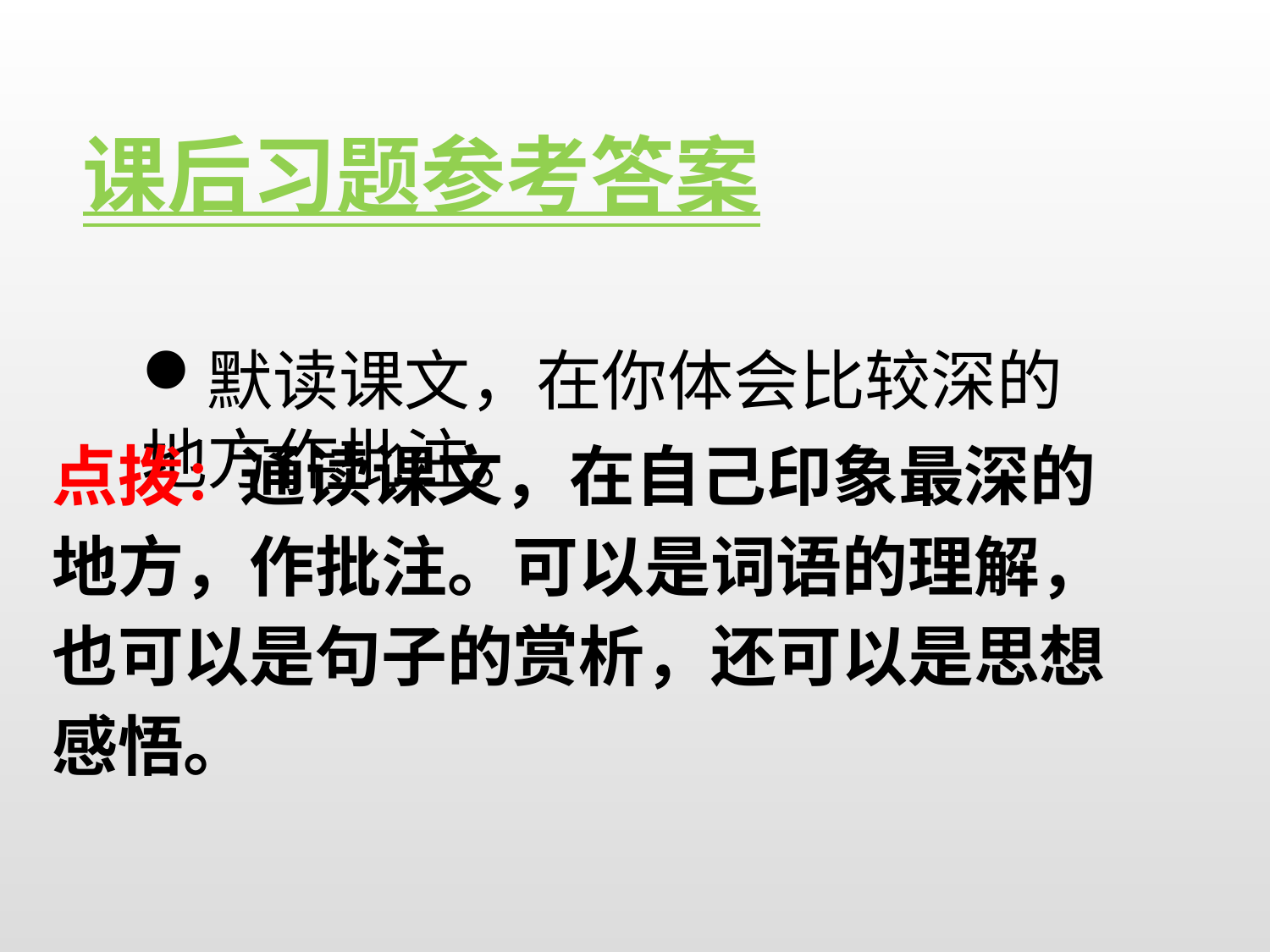

课后习题参考答案
默读课文，在你体会比较深的地方作批注。
点拨：通读课文，在自己印象最深的地方，作批注。可以是词语的理解，也可以是句子的赏析，还可以是思想感悟。